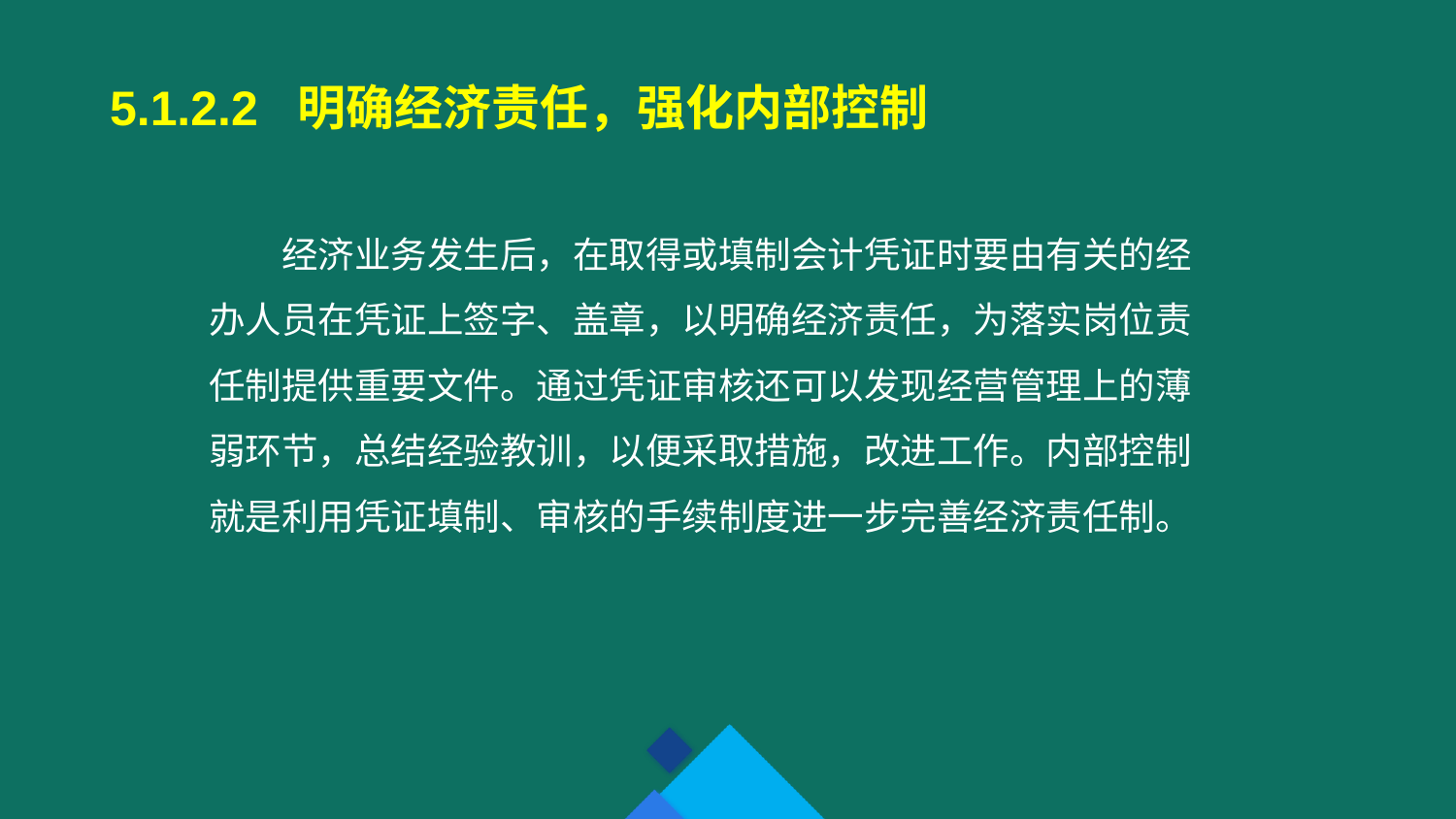

5.1.2.2  明确经济责任，强化内部控制
经济业务发生后，在取得或填制会计凭证时要由有关的经办人员在凭证上签字、盖章，以明确经济责任，为落实岗位责任制提供重要文件。通过凭证审核还可以发现经营管理上的薄弱环节，总结经验教训，以便采取措施，改进工作。内部控制就是利用凭证填制、审核的手续制度进一步完善经济责任制。